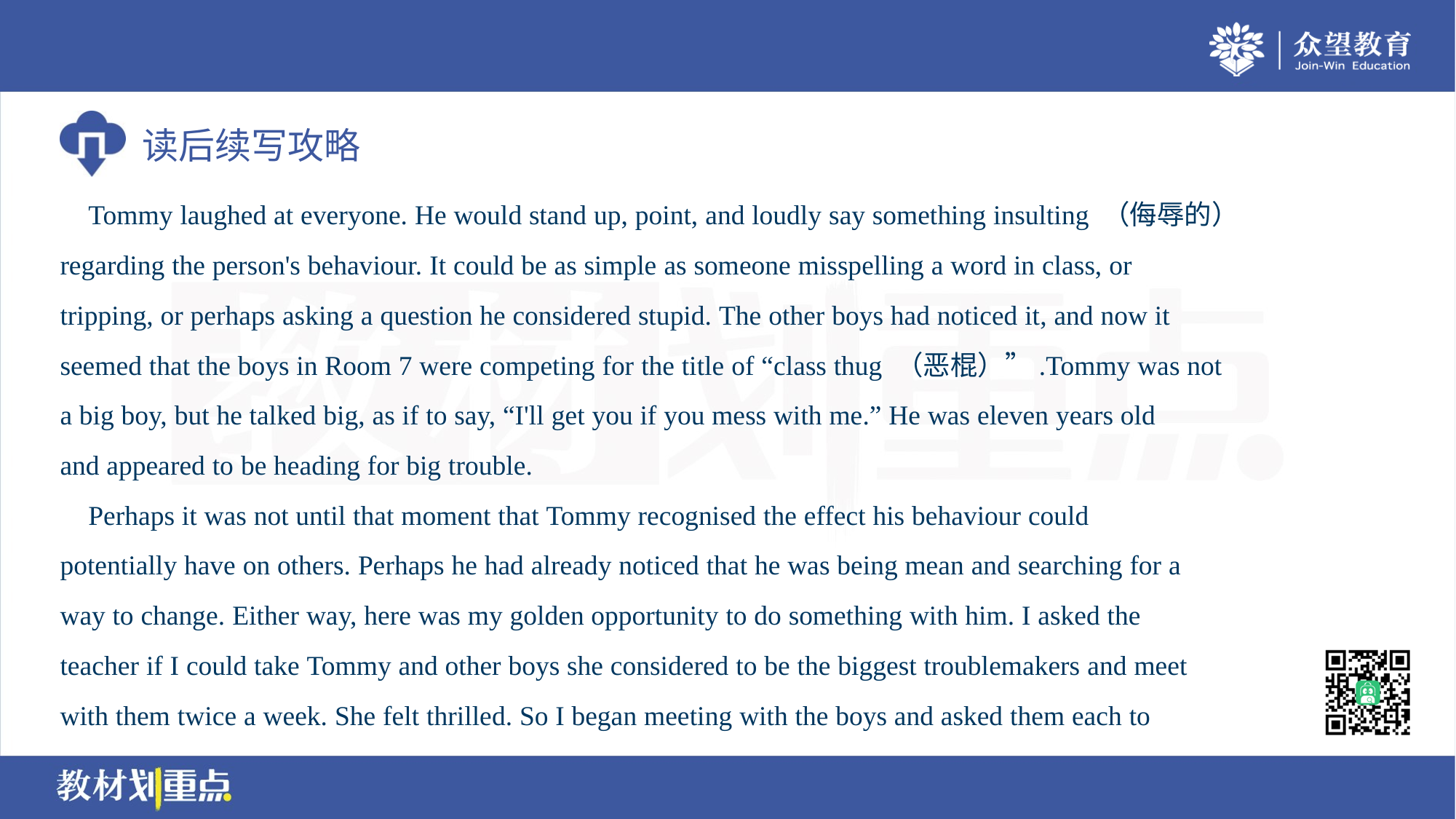

Tommy laughed at everyone. He would stand up, point, and loudly say something insulting （侮辱的）
regarding the person's behaviour. It could be as simple as someone misspelling a word in class, or
tripping, or perhaps asking a question he considered stupid. The other boys had noticed it, and now it
seemed that the boys in Room 7 were competing for the title of “class thug （恶棍）”.Tommy was not
a big boy, but he talked big, as if to say, “I'll get you if you mess with me.” He was eleven years old
and appeared to be heading for big trouble.
    Perhaps it was not until that moment that Tommy recognised the effect his behaviour could
potentially have on others. Perhaps he had already noticed that he was being mean and searching for a
way to change. Either way, here was my golden opportunity to do something with him. I asked the
teacher if I could take Tommy and other boys she considered to be the biggest troublemakers and meet
with them twice a week. She felt thrilled. So I began meeting with the boys and asked them each to